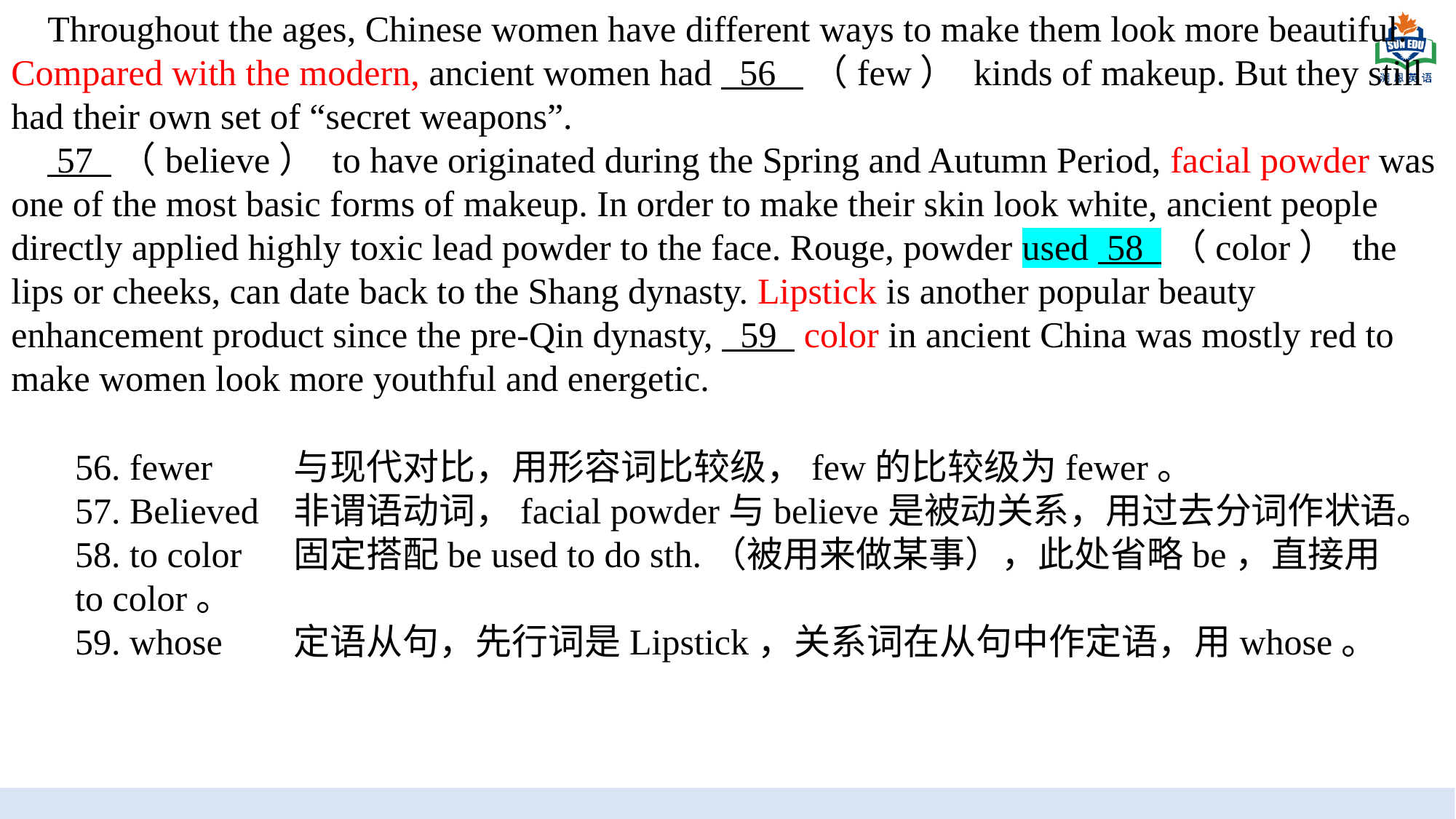

Throughout the ages, Chinese women have different ways to make them look more beautiful. Compared with the modern, ancient women had   56   （few） kinds of makeup. But they still had their own set of “secret weapons”.
     57  （believe） to have originated during the Spring and Autumn Period, facial powder was one of the most basic forms of makeup. In order to make their skin look white, ancient people directly applied highly toxic lead powder to the face. Rouge, powder used  58  （color） the lips or cheeks, can date back to the Shang dynasty. Lipstick is another popular beauty enhancement product since the pre-Qin dynasty,   59   color in ancient China was mostly red to make women look more youthful and energetic.
TRAVEL
56. fewer	与现代对比，用形容词比较级，few的比较级为fewer。
57. Believed	非谓语动词，facial powder与believe是被动关系，用过去分词作状语。
58. to color	固定搭配be used to do sth.（被用来做某事），此处省略be，直接用to color。
59. whose	定语从句，先行词是Lipstick，关系词在从句中作定语，用whose。